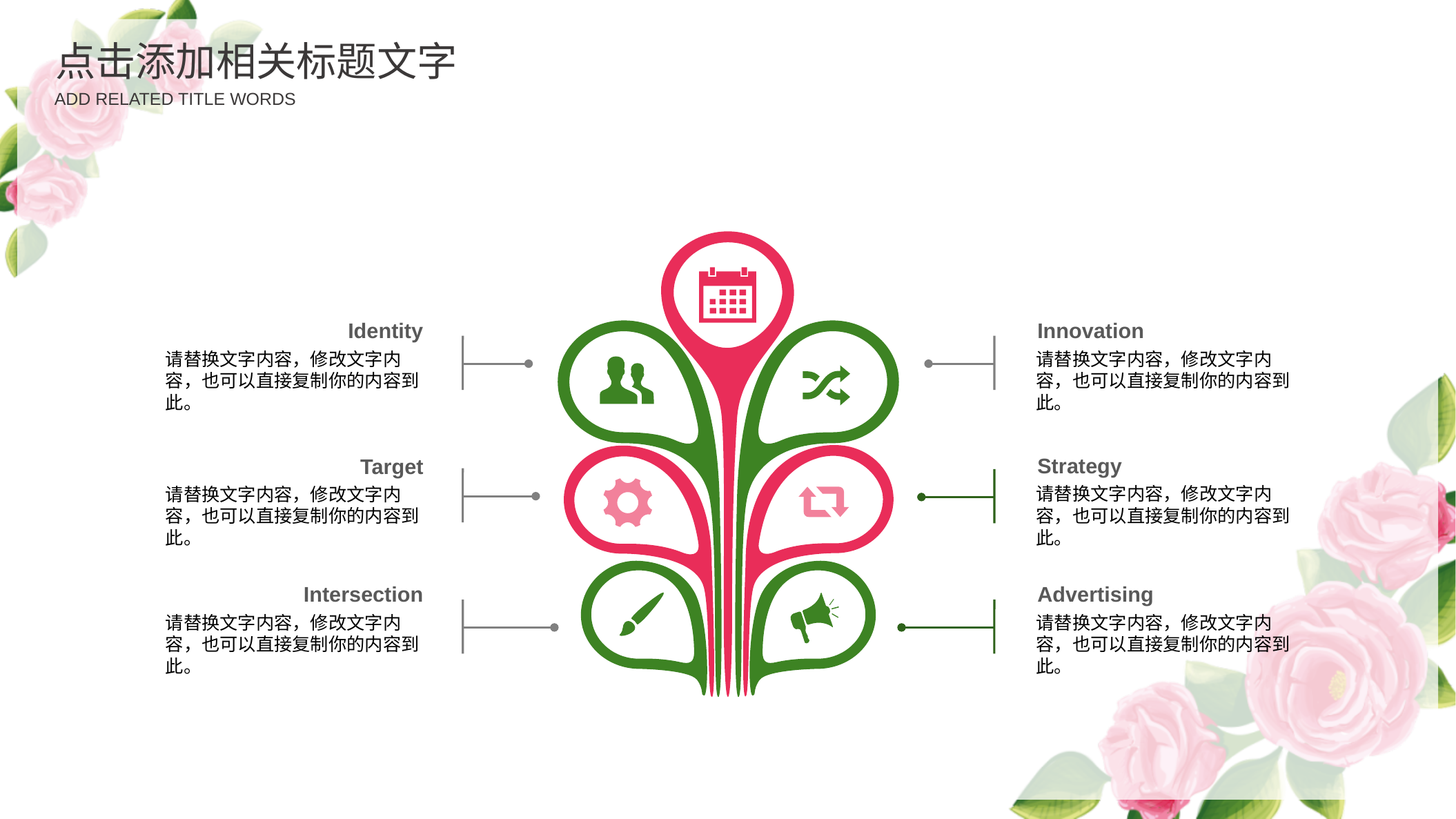

点击添加相关标题文字
ADD RELATED TITLE WORDS

Identity
请替换文字内容，修改文字内容，也可以直接复制你的内容到此。
Innovation
请替换文字内容，修改文字内容，也可以直接复制你的内容到此。

Strategy
请替换文字内容，修改文字内容，也可以直接复制你的内容到此。
Target
请替换文字内容，修改文字内容，也可以直接复制你的内容到此。

Intersection
请替换文字内容，修改文字内容，也可以直接复制你的内容到此。
Advertising
请替换文字内容，修改文字内容，也可以直接复制你的内容到此。